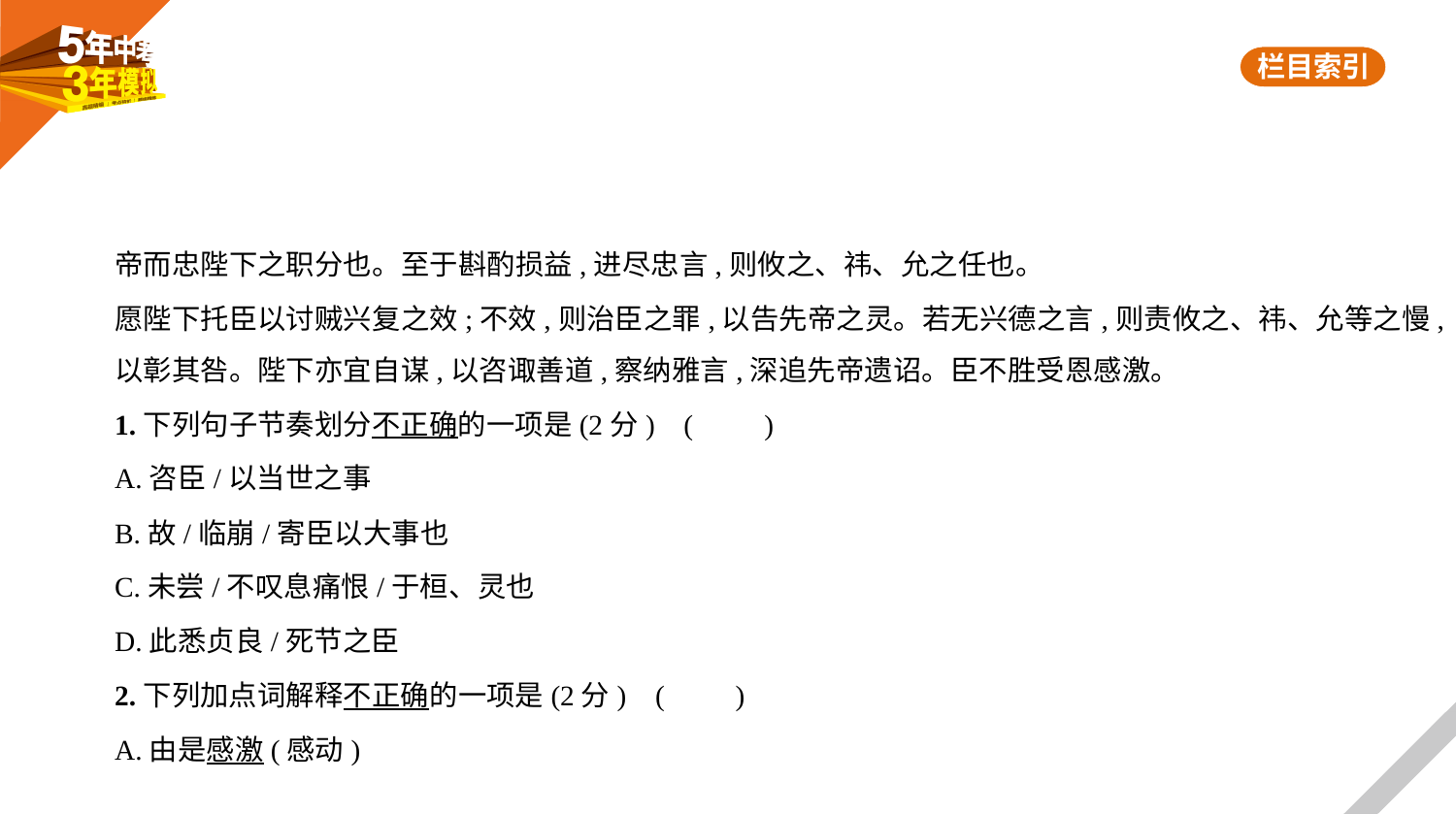

帝而忠陛下之职分也。至于斟酌损益,进尽忠言,则攸之、祎、允之任也。
愿陛下托臣以讨贼兴复之效;不效,则治臣之罪,以告先帝之灵。若无兴德之言,则责攸之、祎、允等之慢,
以彰其咎。陛下亦宜自谋,以咨诹善道,察纳雅言,深追先帝遗诏。臣不胜受恩感激。
1.下列句子节奏划分不正确的一项是(2分) (　　)
A.咨臣/以当世之事
B.故/临崩/寄臣以大事也
C.未尝/不叹息痛恨/于桓、灵也
D.此悉贞良/死节之臣
2.下列加点词解释不正确的一项是(2分) (　　)
A.由是感激(感动)